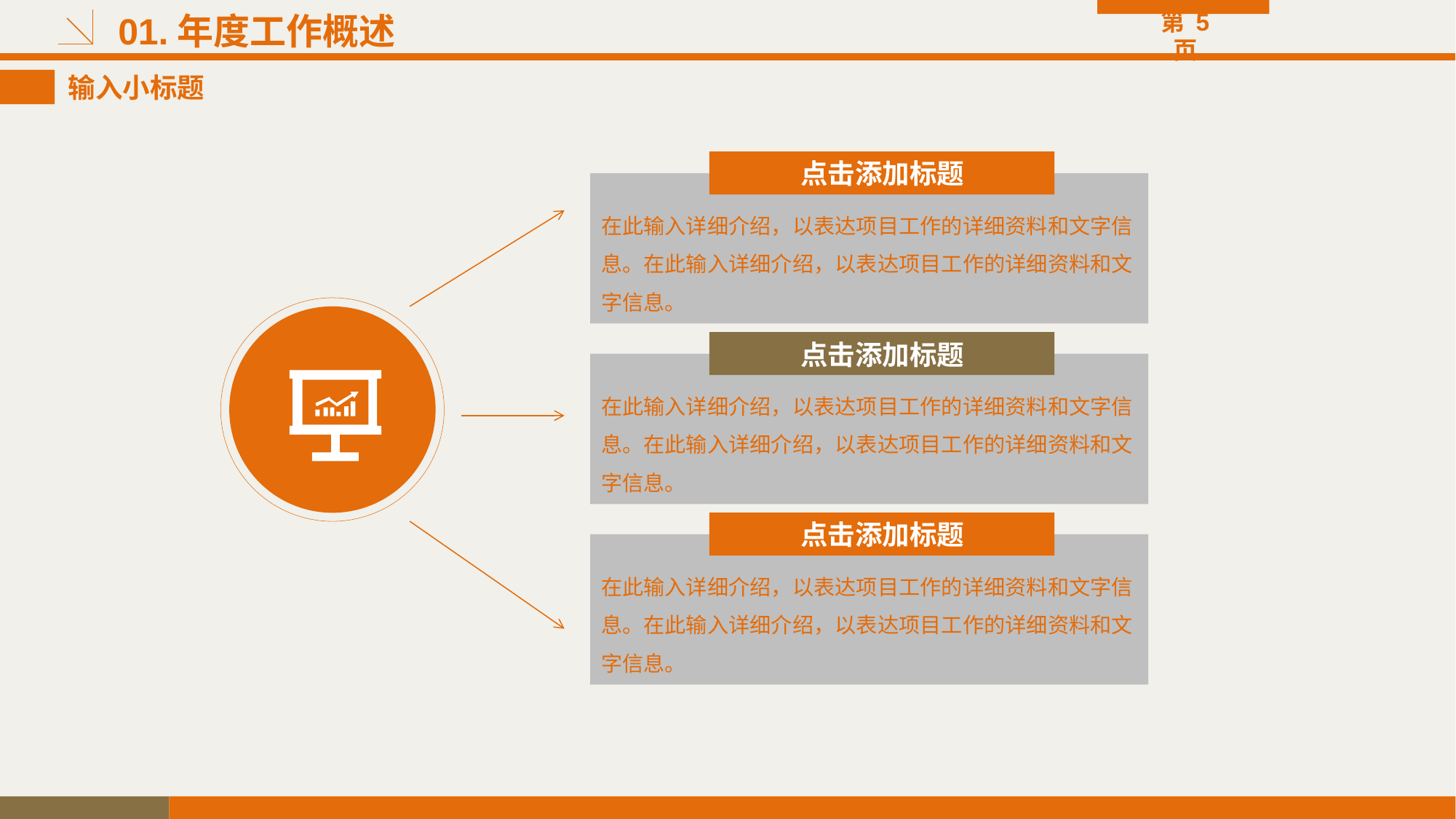

# 01.年度工作概述

第 5 页
输入小标题

点击添加标题

在此输入详细介绍，以表达项目工作的详细资料和文字信息。在此输入详细介绍，以表达项目工作的详细资料和文字信息。

点击添加标题

在此输入详细介绍，以表达项目工作的详细资料和文字信息。在此输入详细介绍，以表达项目工作的详细资料和文字信息。

点击添加标题

在此输入详细介绍，以表达项目工作的详细资料和文字信息。在此输入详细介绍，以表达项目工作的详细资料和文字信息。